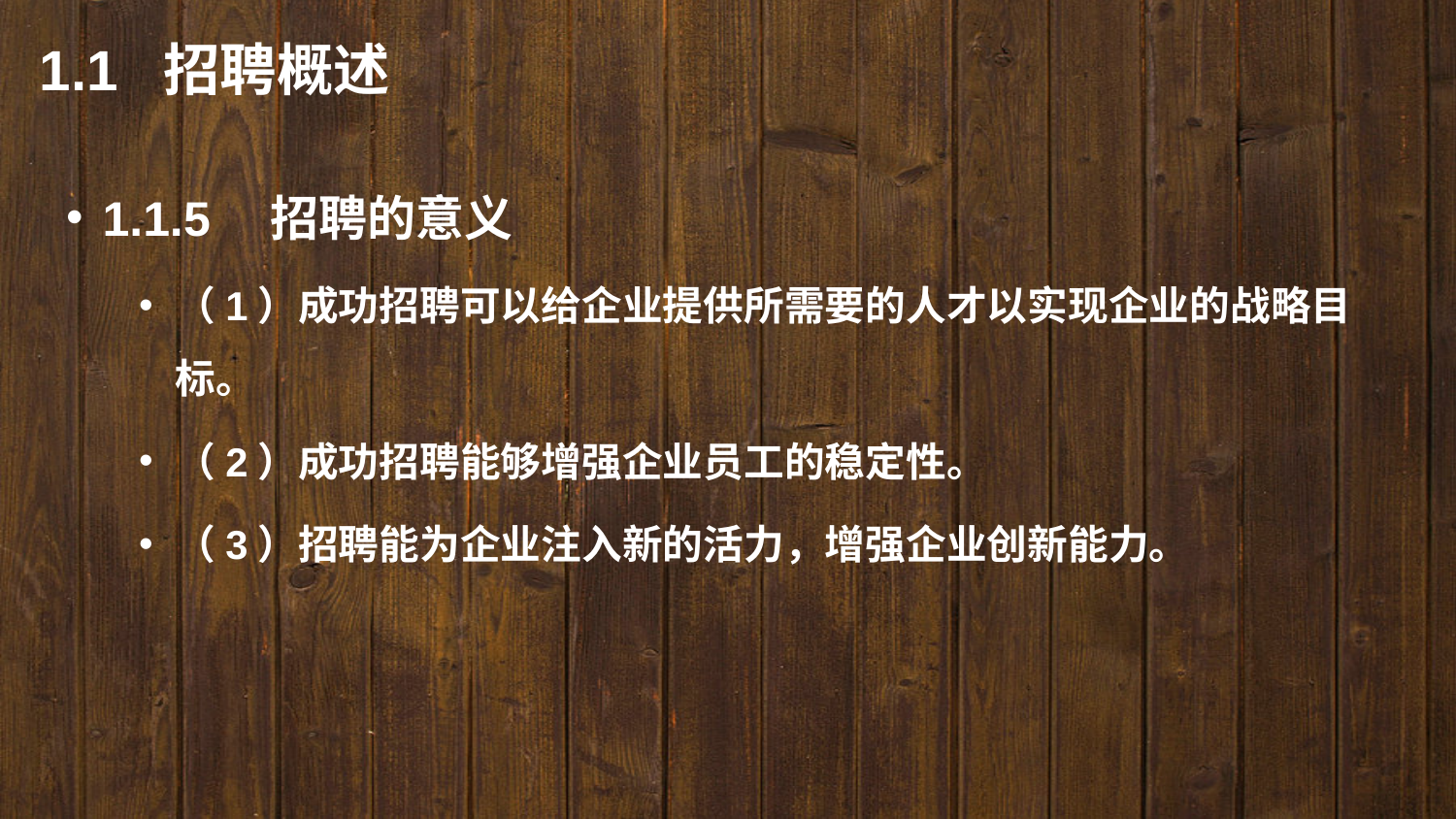

1.1  招聘概述
1.1.5　招聘的意义
（1）成功招聘可以给企业提供所需要的人才以实现企业的战略目标。
（2）成功招聘能够增强企业员工的稳定性。
（3）招聘能为企业注入新的活力，增强企业创新能力。